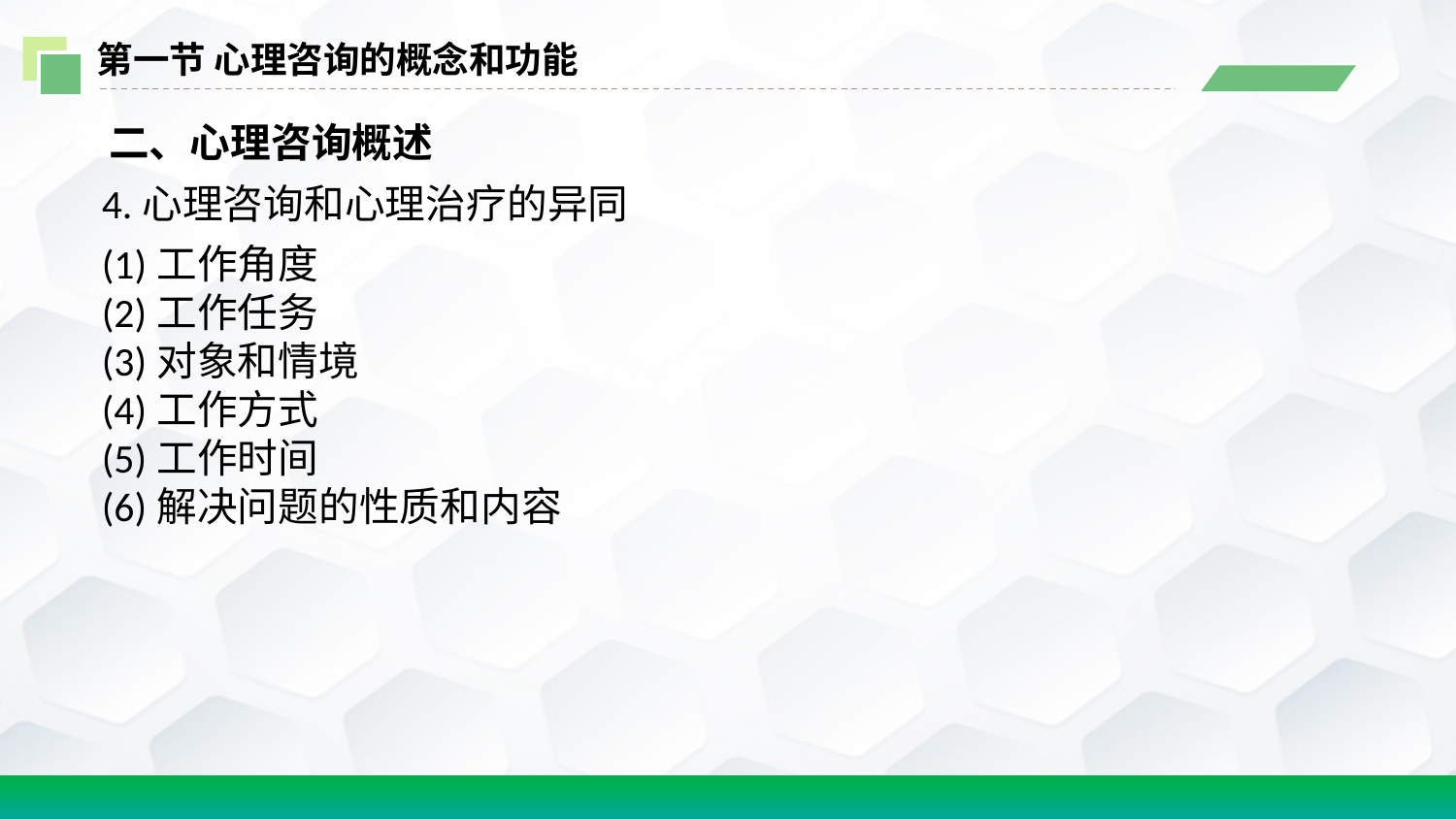

第一节 心理咨询的概念和功能
 二、心理咨询概述
4.心理咨询和心理治疗的异同
(1)工作角度
(2)工作任务
(3)对象和情境
(4)工作方式
(5)工作时间
(6)解决问题的性质和内容